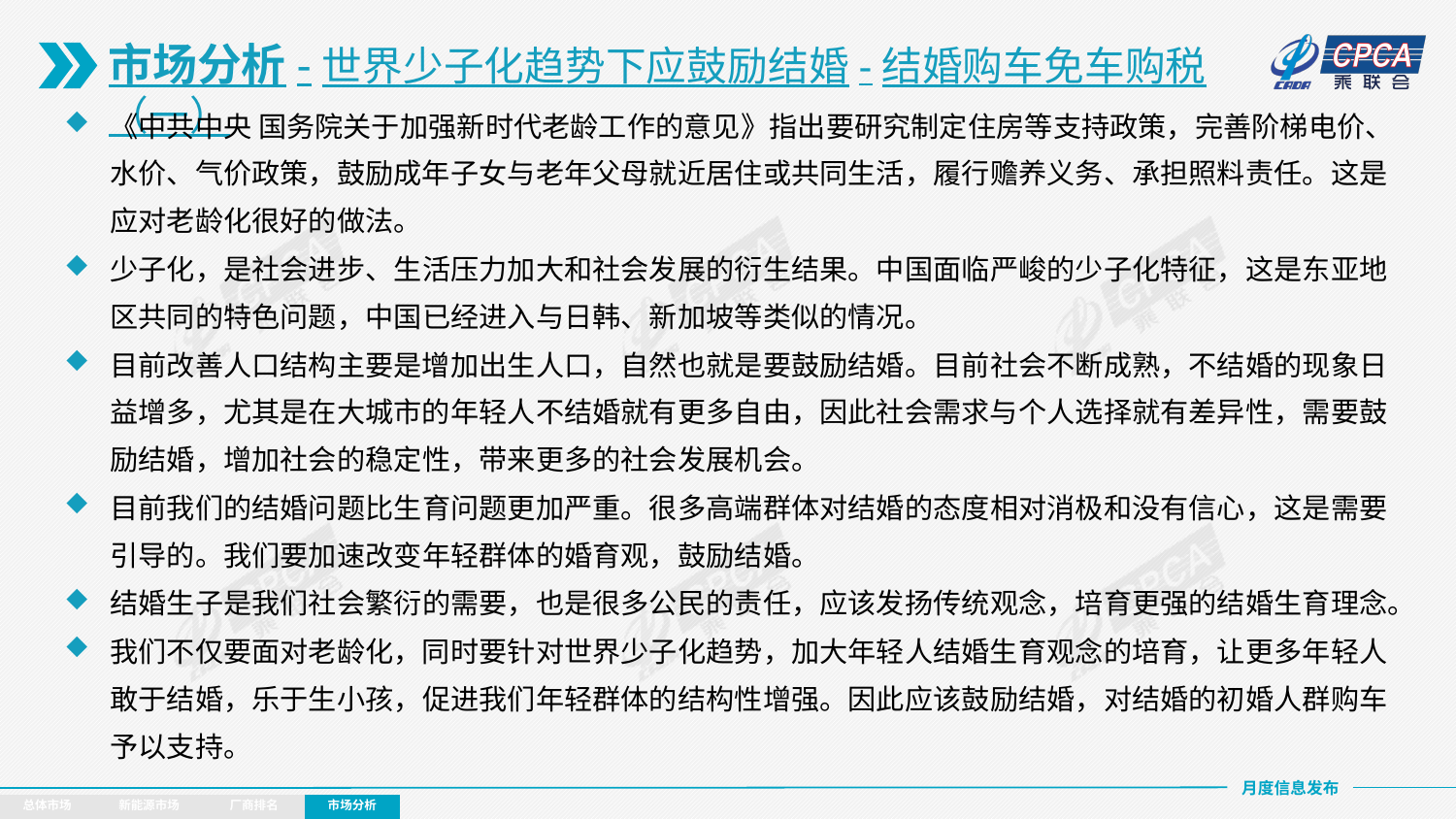

市场分析-世界少子化趋势下应鼓励结婚-结婚购车免车购税（一）
《中共中央 国务院关于加强新时代老龄工作的意见》指出要研究制定住房等支持政策，完善阶梯电价、水价、气价政策，鼓励成年子女与老年父母就近居住或共同生活，履行赡养义务、承担照料责任。这是应对老龄化很好的做法。
少子化，是社会进步、生活压力加大和社会发展的衍生结果。中国面临严峻的少子化特征，这是东亚地区共同的特色问题，中国已经进入与日韩、新加坡等类似的情况。
目前改善人口结构主要是增加出生人口，自然也就是要鼓励结婚。目前社会不断成熟，不结婚的现象日益增多，尤其是在大城市的年轻人不结婚就有更多自由，因此社会需求与个人选择就有差异性，需要鼓励结婚，增加社会的稳定性，带来更多的社会发展机会。
目前我们的结婚问题比生育问题更加严重。很多高端群体对结婚的态度相对消极和没有信心，这是需要引导的。我们要加速改变年轻群体的婚育观，鼓励结婚。
结婚生子是我们社会繁衍的需要，也是很多公民的责任，应该发扬传统观念，培育更强的结婚生育理念。
我们不仅要面对老龄化，同时要针对世界少子化趋势，加大年轻人结婚生育观念的培育，让更多年轻人敢于结婚，乐于生小孩，促进我们年轻群体的结构性增强。因此应该鼓励结婚，对结婚的初婚人群购车予以支持。
22